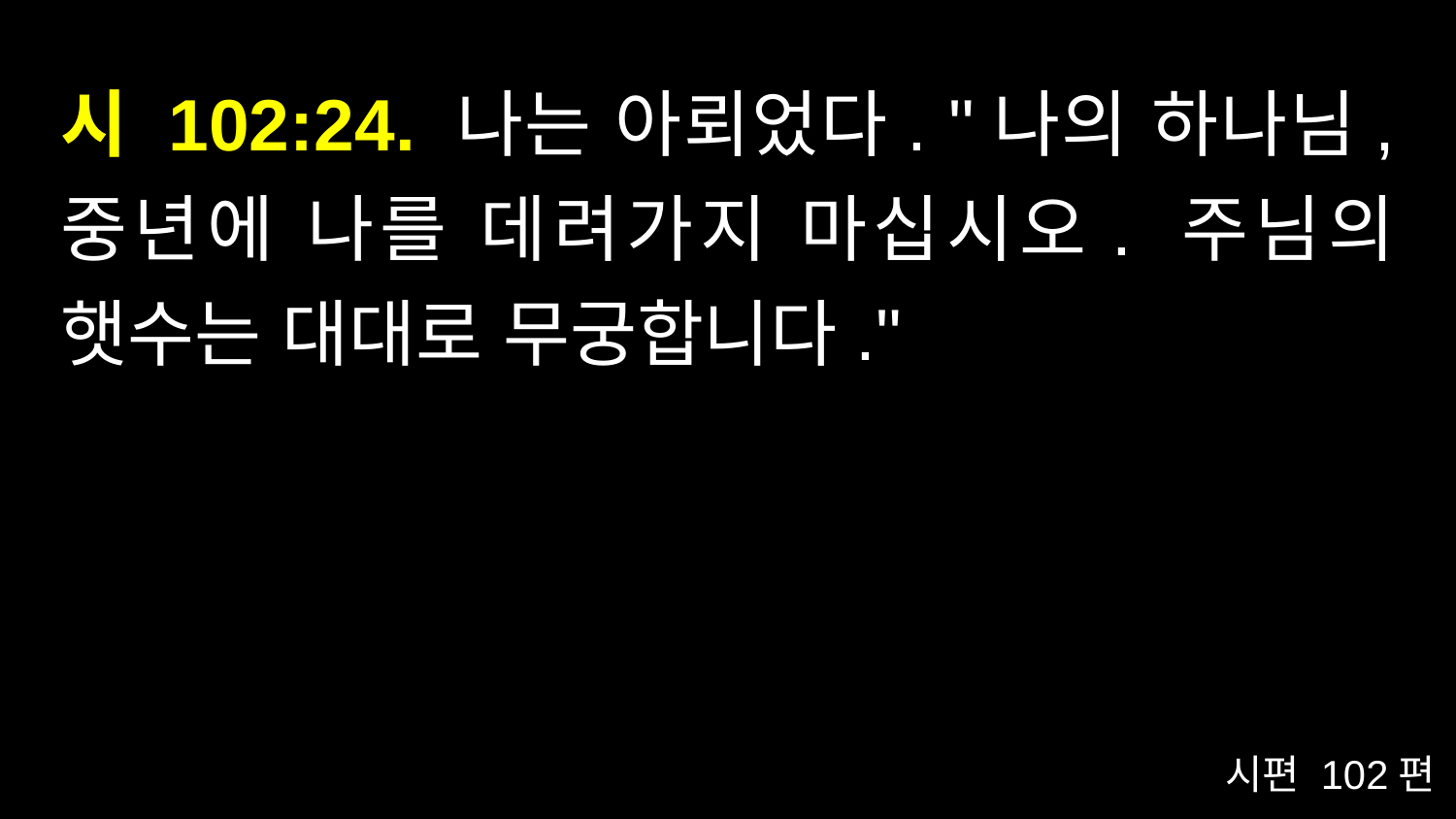

# 시 102:24. 나는 아뢰었다. "나의 하나님, 중년에 나를 데려가지 마십시오. 주님의 햇수는 대대로 무궁합니다."
시편 102편